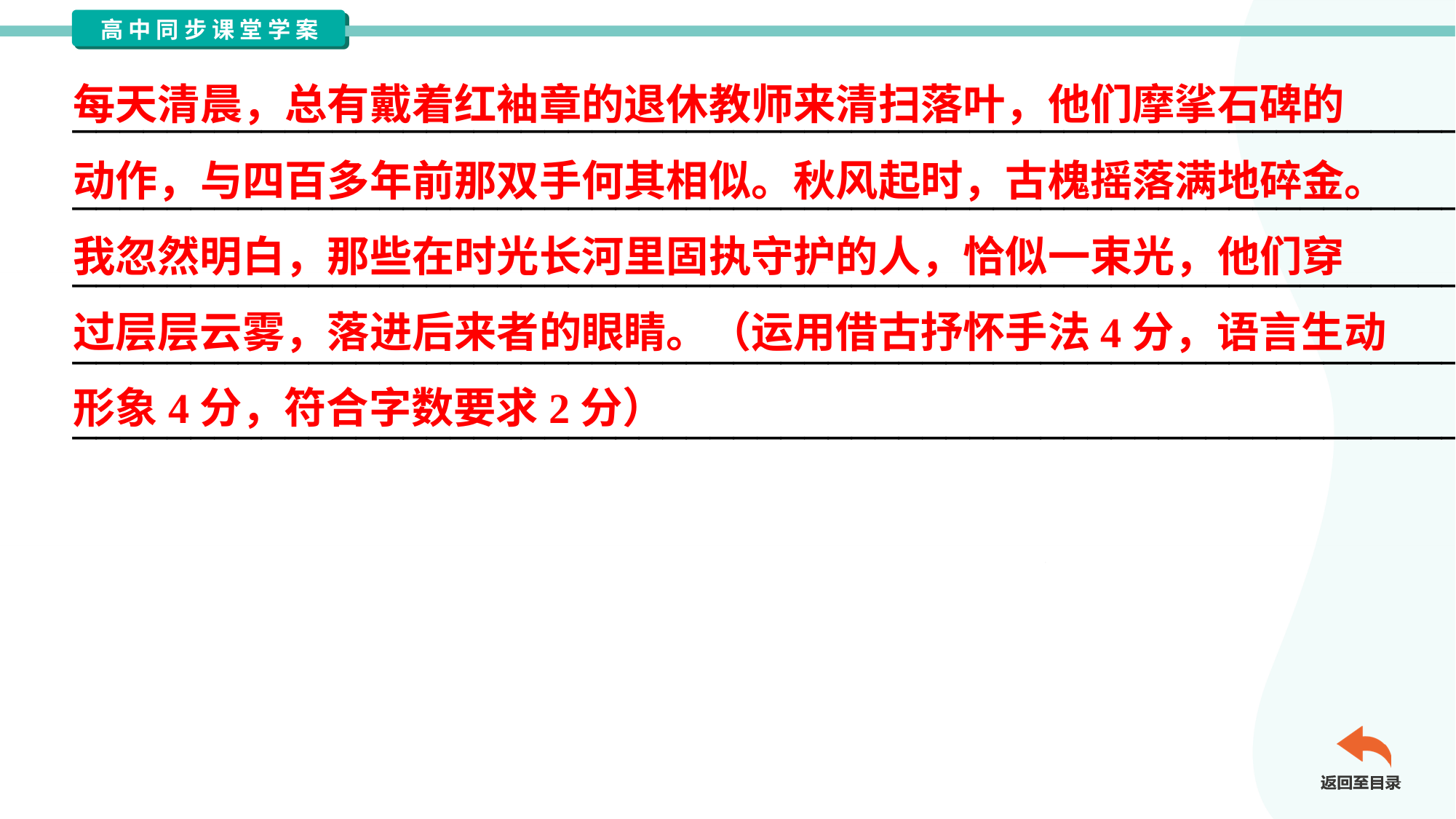

每天清晨，总有戴着红袖章的退休教师来清扫落叶，他们摩挲石碑的
动作，与四百多年前那双手何其相似。秋风起时，古槐摇落满地碎金。
我忽然明白，那些在时光长河里固执守护的人，恰似一束光，他们穿
过层层云雾，落进后来者的眼睛。（运用借古抒怀手法4分，语言生动
形象4分，符合字数要求2分）
_____________________________________________________________
_____________________________________________________________
_____________________________________________________________
_____________________________________________________________
_____________________________________________________________